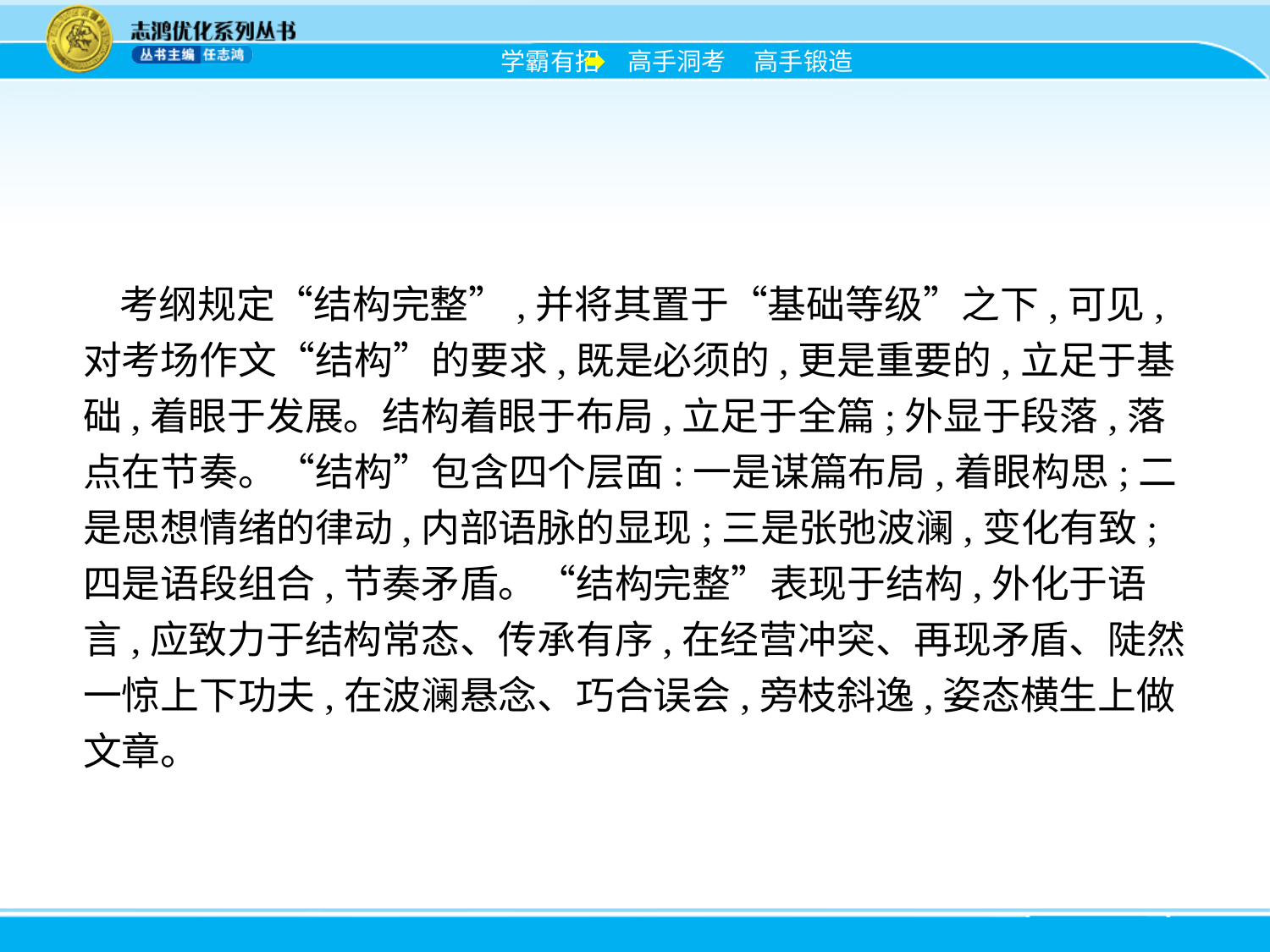

考纲规定“结构完整”,并将其置于“基础等级”之下,可见,对考场作文“结构”的要求,既是必须的,更是重要的,立足于基础,着眼于发展。结构着眼于布局,立足于全篇;外显于段落,落点在节奏。“结构”包含四个层面:一是谋篇布局,着眼构思;二是思想情绪的律动,内部语脉的显现;三是张弛波澜,变化有致;四是语段组合,节奏矛盾。“结构完整”表现于结构,外化于语言,应致力于结构常态、传承有序,在经营冲突、再现矛盾、陡然一惊上下功夫,在波澜悬念、巧合误会,旁枝斜逸,姿态横生上做文章。